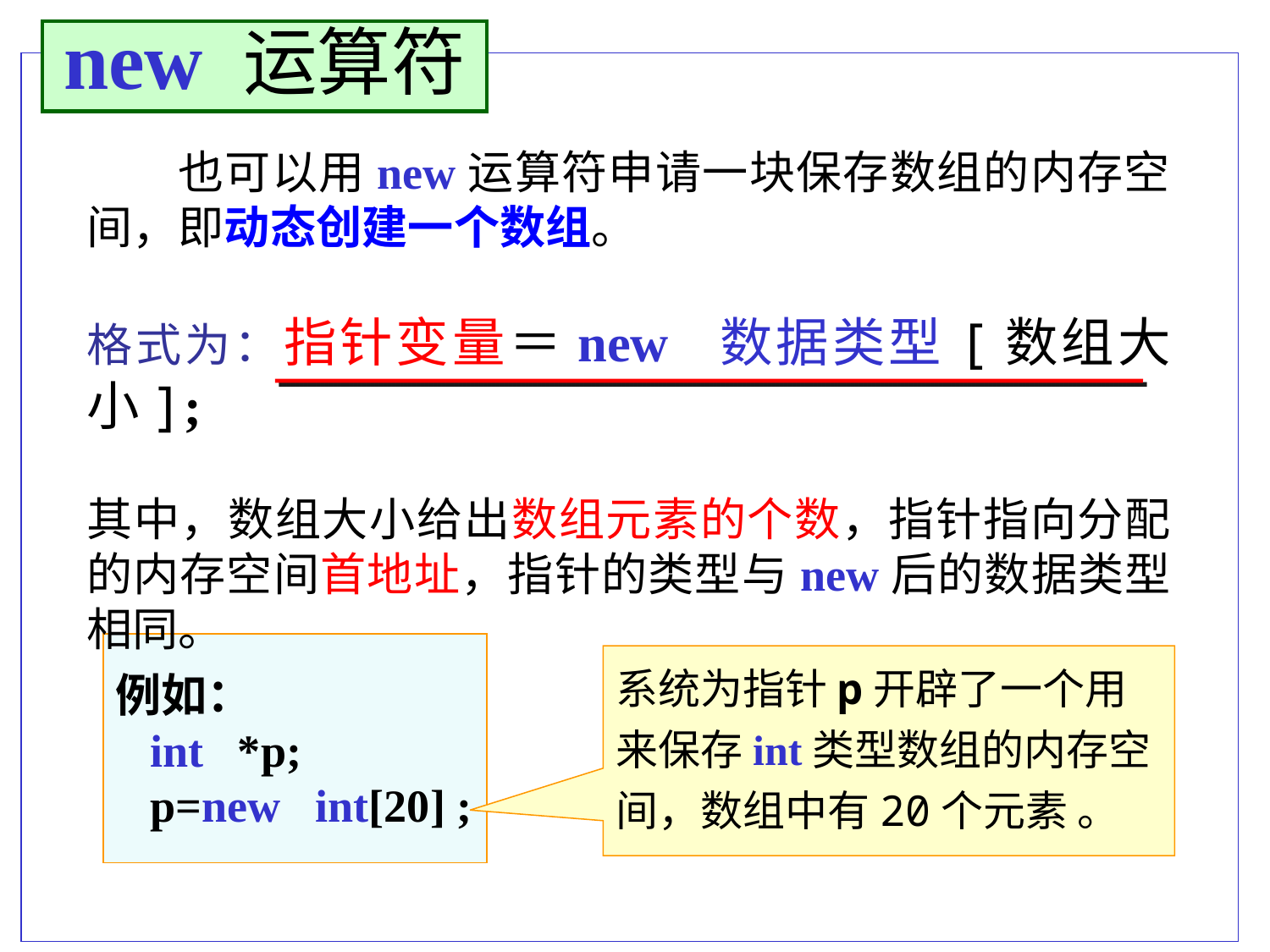

new 运算符

       也可以用new运算符申请一块保存数组的内存空间，即动态创建一个数组。

格式为：指针变量＝new 数据类型[数组大小];

其中，数组大小给出数组元素的个数，指针指向分配的内存空间首地址，指针的类型与new后的数据类型相同。

例如：
   int   *p;
   p=new   int[20] ;
系统为指针p开辟了一个用来保存int类型数组的内存空间，数组中有20个元素 。